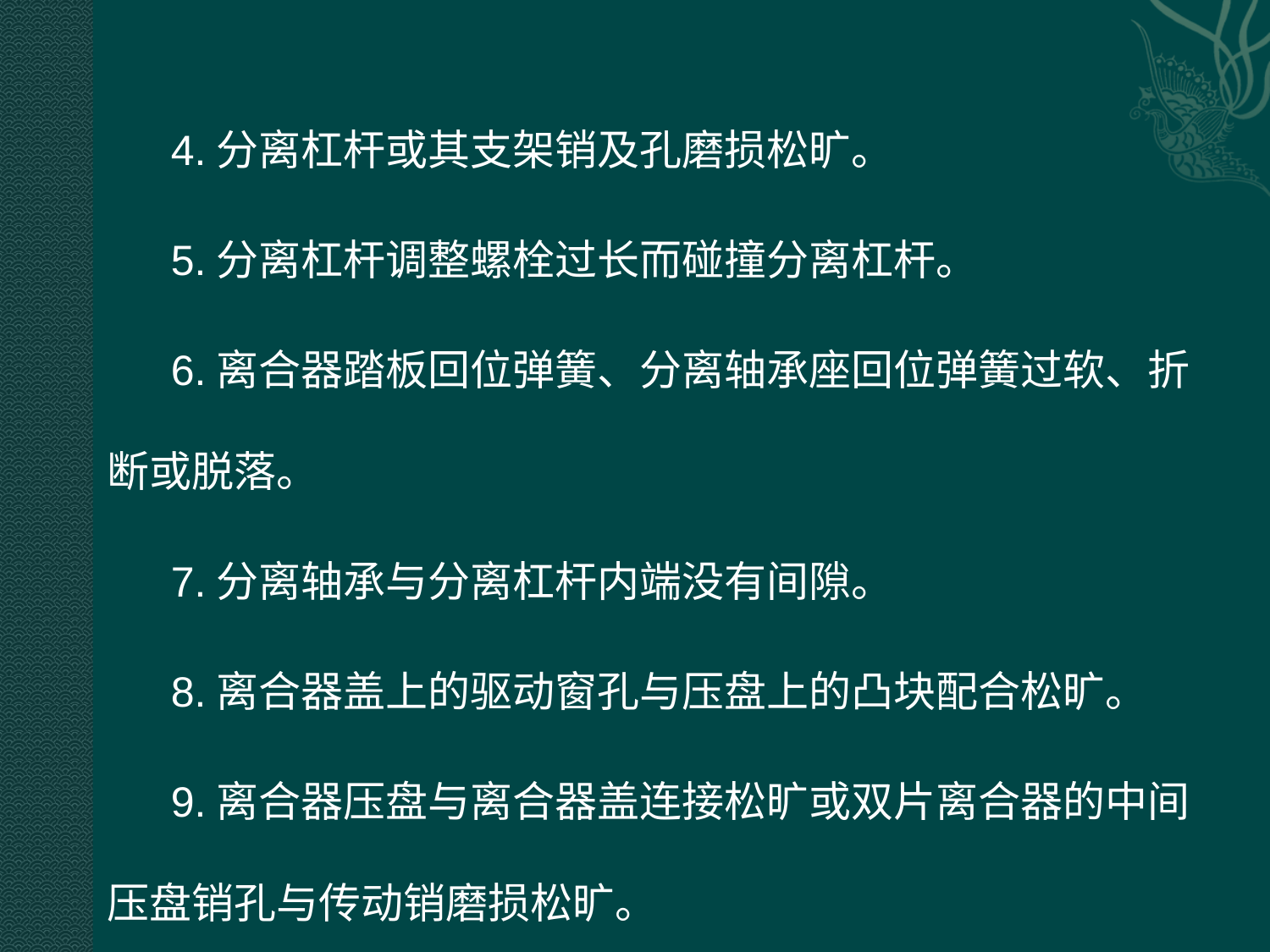

4.分离杠杆或其支架销及孔磨损松旷。
5.分离杠杆调整螺栓过长而碰撞分离杠杆。
6.离合器踏板回位弹簧、分离轴承座回位弹簧过软、折断或脱落。
7.分离轴承与分离杠杆内端没有间隙。
8.离合器盖上的驱动窗孔与压盘上的凸块配合松旷。
9.离合器压盘与离合器盖连接松旷或双片离合器的中间压盘销孔与传动销磨损松旷。